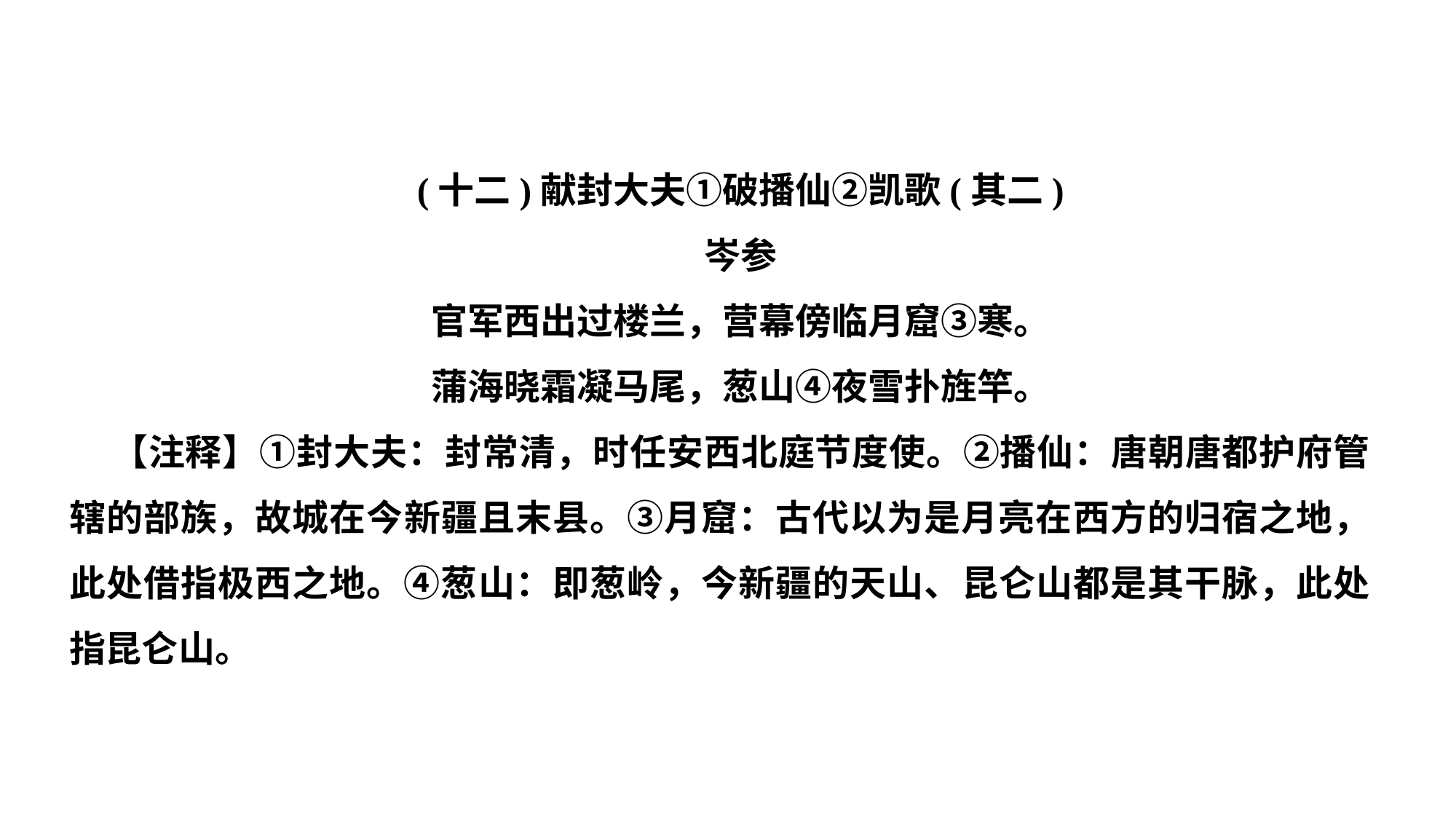

(十二)献封大夫①破播仙②凯歌(其二)
岑参
官军西出过楼兰，营幕傍临月窟③寒。
蒲海晓霜凝马尾，葱山④夜雪扑旌竿。
【注释】①封大夫：封常清，时任安西北庭节度使。②播仙：唐朝唐都护府管辖的部族，故城在今新疆且末县。③月窟：古代以为是月亮在西方的归宿之地，此处借指极西之地。④葱山：即葱岭，今新疆的天山、昆仑山都是其干脉，此处指昆仑山。